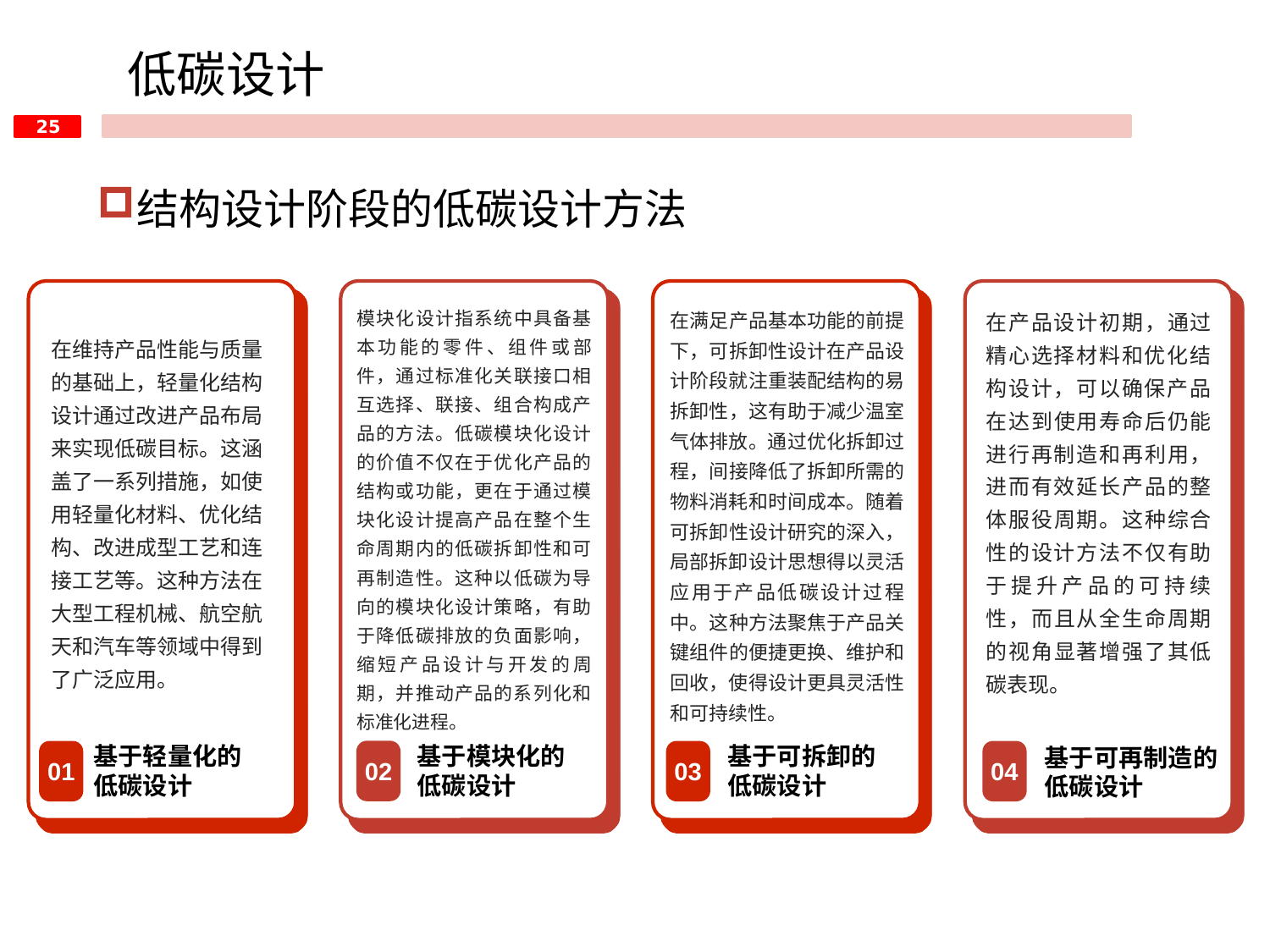

低碳设计
25

结构设计阶段的低碳设计方法

模块化设计指系统中具备基本功能的零件、组件或部件，通过标准化关联接口相互选择、联接、组合构成产品的方法。低碳模块化设计的价值不仅在于优化产品的结构或功能，更在于通过模块化设计提高产品在整个生命周期内的低碳拆卸性和可再制造性。这种以低碳为导向的模块化设计策略，有助于降低碳排放的负面影响，缩短产品设计与开发的周期，并推动产品的系列化和标准化进程。
在满足产品基本功能的前提下，可拆卸性设计在产品设计阶段就注重装配结构的易拆卸性，这有助于减少温室气体排放。通过优化拆卸过程，间接降低了拆卸所需的物料消耗和时间成本。随着可拆卸性设计研究的深入，局部拆卸设计思想得以灵活应用于产品低碳设计过程中。这种方法聚焦于产品关键组件的便捷更换、维护和回收，使得设计更具灵活性和可持续性。
在产品设计初期，通过精心选择材料和优化结构设计，可以确保产品在达到使用寿命后仍能进行再制造和再利用，进而有效延长产品的整体服役周期。这种综合性的设计方法不仅有助于提升产品的可持续性，而且从全生命周期的视角显著增强了其低碳表现。
在维持产品性能与质量的基础上，轻量化结构设计通过改进产品布局来实现低碳目标。这涵盖了一系列措施，如使用轻量化材料、优化结构、改进成型工艺和连接工艺等。这种方法在大型工程机械、航空航天和汽车等领域中得到了广泛应用。
基于轻量化的
低碳设计
基于模块化的
低碳设计
基于可拆卸的
低碳设计
基于可再制造的
低碳设计
02
03
01
04